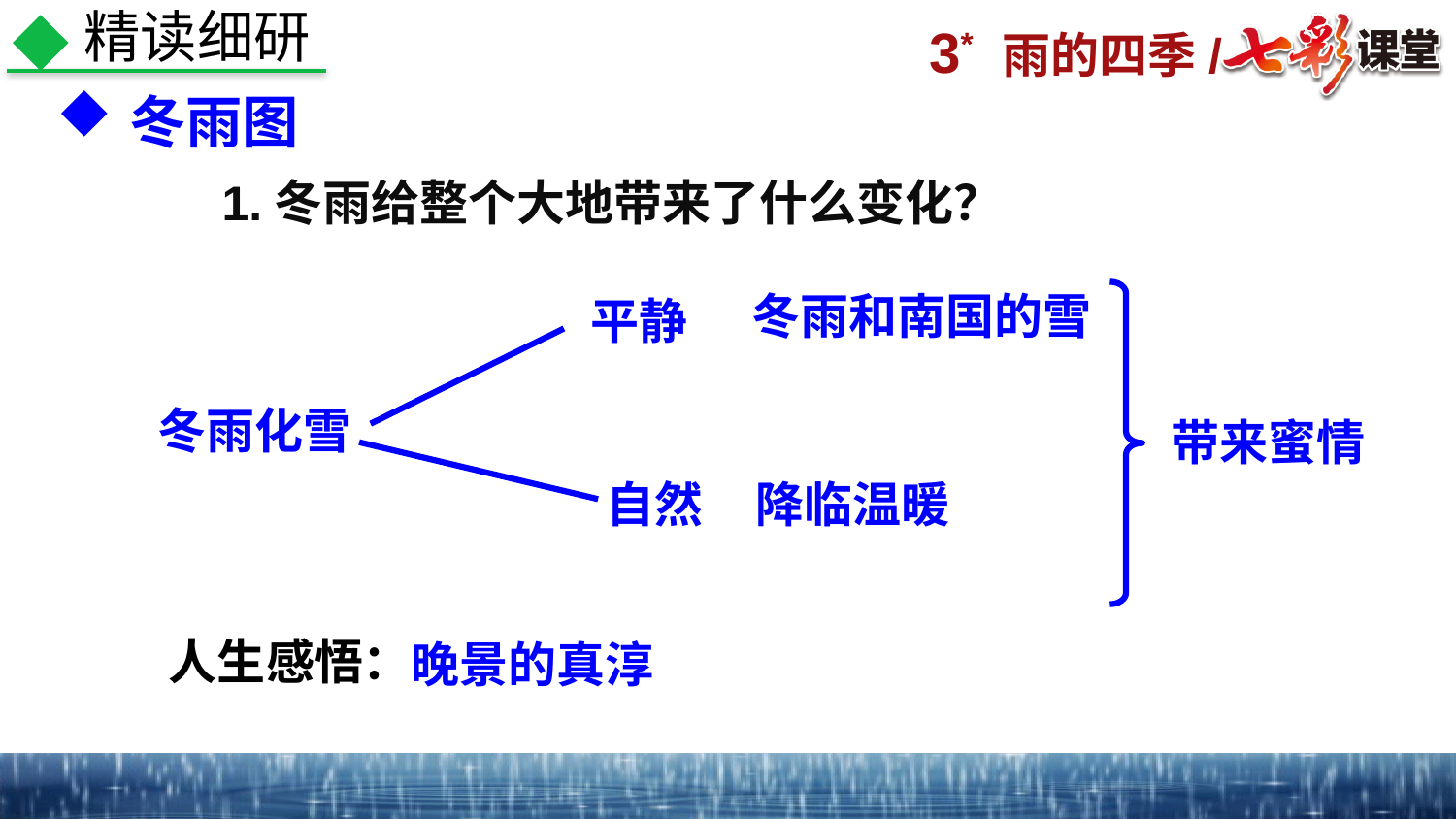

精读细研

冬雨图
1.冬雨给整个大地带来了什么变化？
冬雨和南国的雪

平静

冬雨化雪
带来蜜情

自然
降临温暖
人生感悟：
晚景的真淳